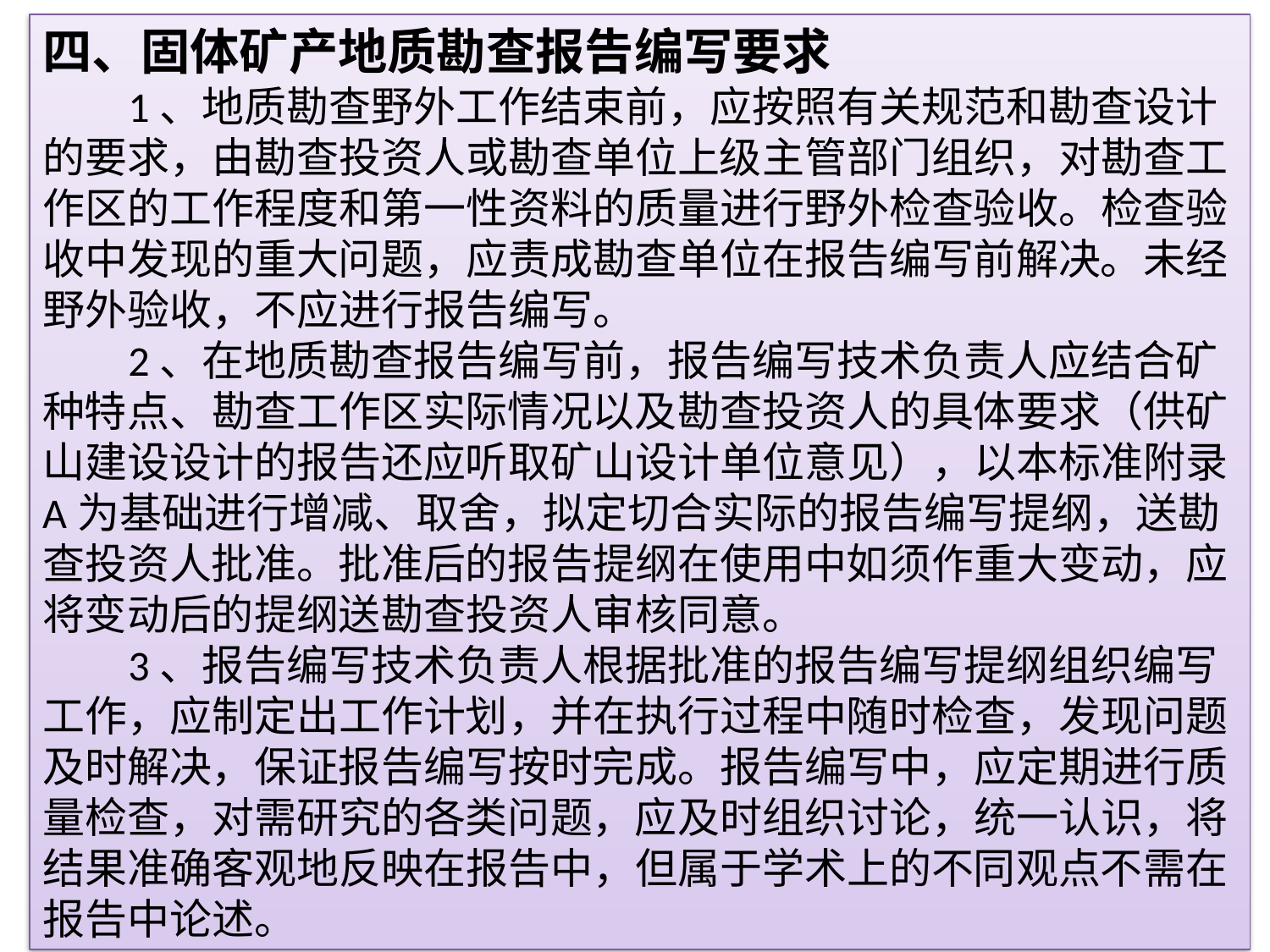

四、固体矿产地质勘查报告编写要求
         1、地质勘查野外工作结束前，应按照有关规范和勘查设计的要求，由勘查投资人或勘查单位上级主管部门组织，对勘查工作区的工作程度和第一性资料的质量进行野外检查验收。检查验收中发现的重大问题，应责成勘查单位在报告编写前解决。未经野外验收，不应进行报告编写。
         2、在地质勘查报告编写前，报告编写技术负责人应结合矿种特点、勘查工作区实际情况以及勘查投资人的具体要求（供矿山建设设计的报告还应听取矿山设计单位意见），以本标准附录A为基础进行增减、取舍，拟定切合实际的报告编写提纲，送勘查投资人批准。批准后的报告提纲在使用中如须作重大变动，应将变动后的提纲送勘查投资人审核同意。
         3、报告编写技术负责人根据批准的报告编写提纲组织编写工作，应制定出工作计划，并在执行过程中随时检查，发现问题及时解决，保证报告编写按时完成。报告编写中，应定期进行质量检查，对需研究的各类问题，应及时组织讨论，统一认识，将结果准确客观地反映在报告中，但属于学术上的不同观点不需在报告中论述。